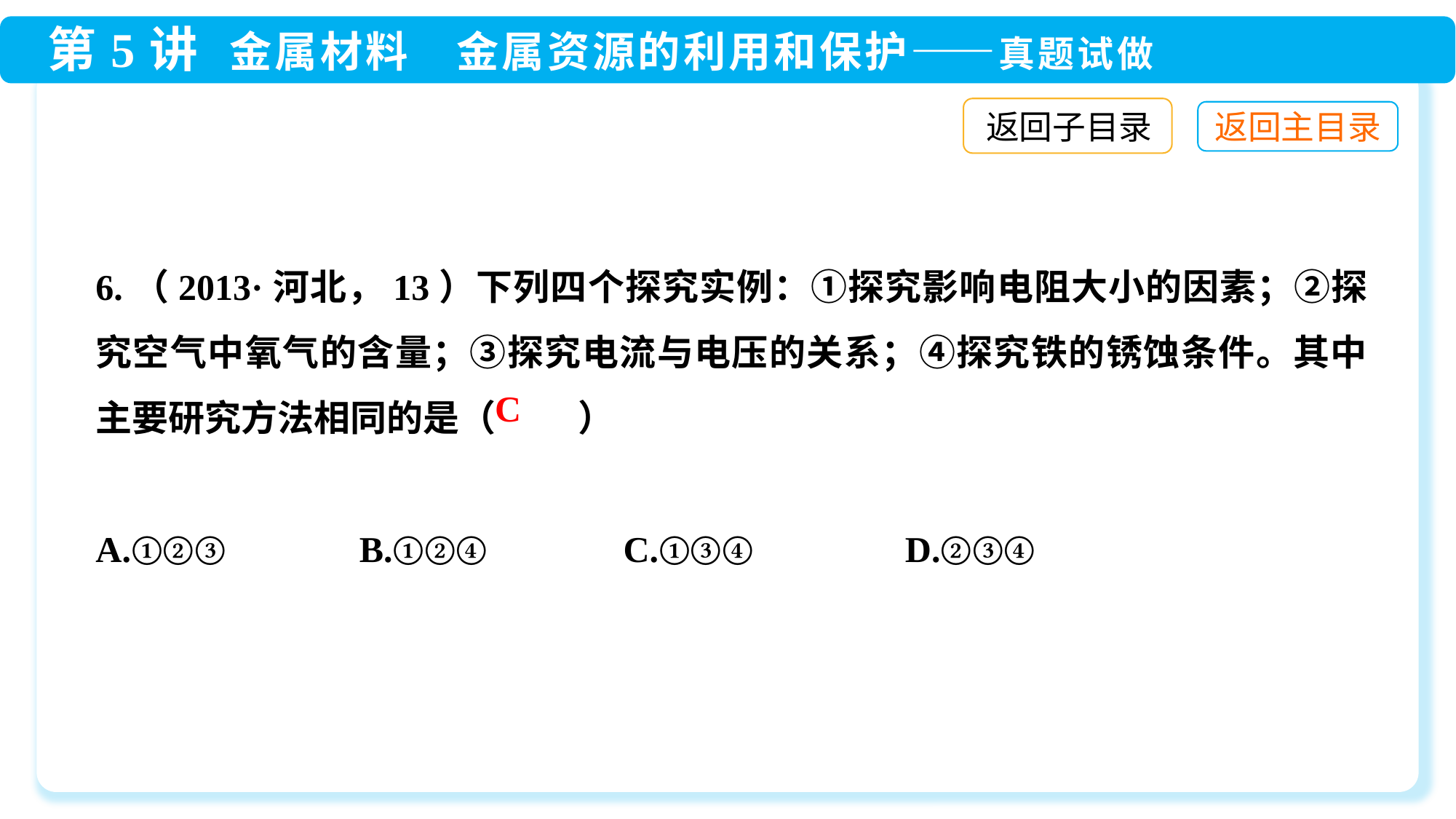

返回子目录

6.（2013·河北，13）下列四个探究实例：①探究影响电阻大小的因素；②探究空气中氧气的含量；③探究电流与电压的关系；④探究铁的锈蚀条件。其中主要研究方法相同的是（          ）

A.①②③	     B.①②④	          C.①③④   	     D.②③④
C